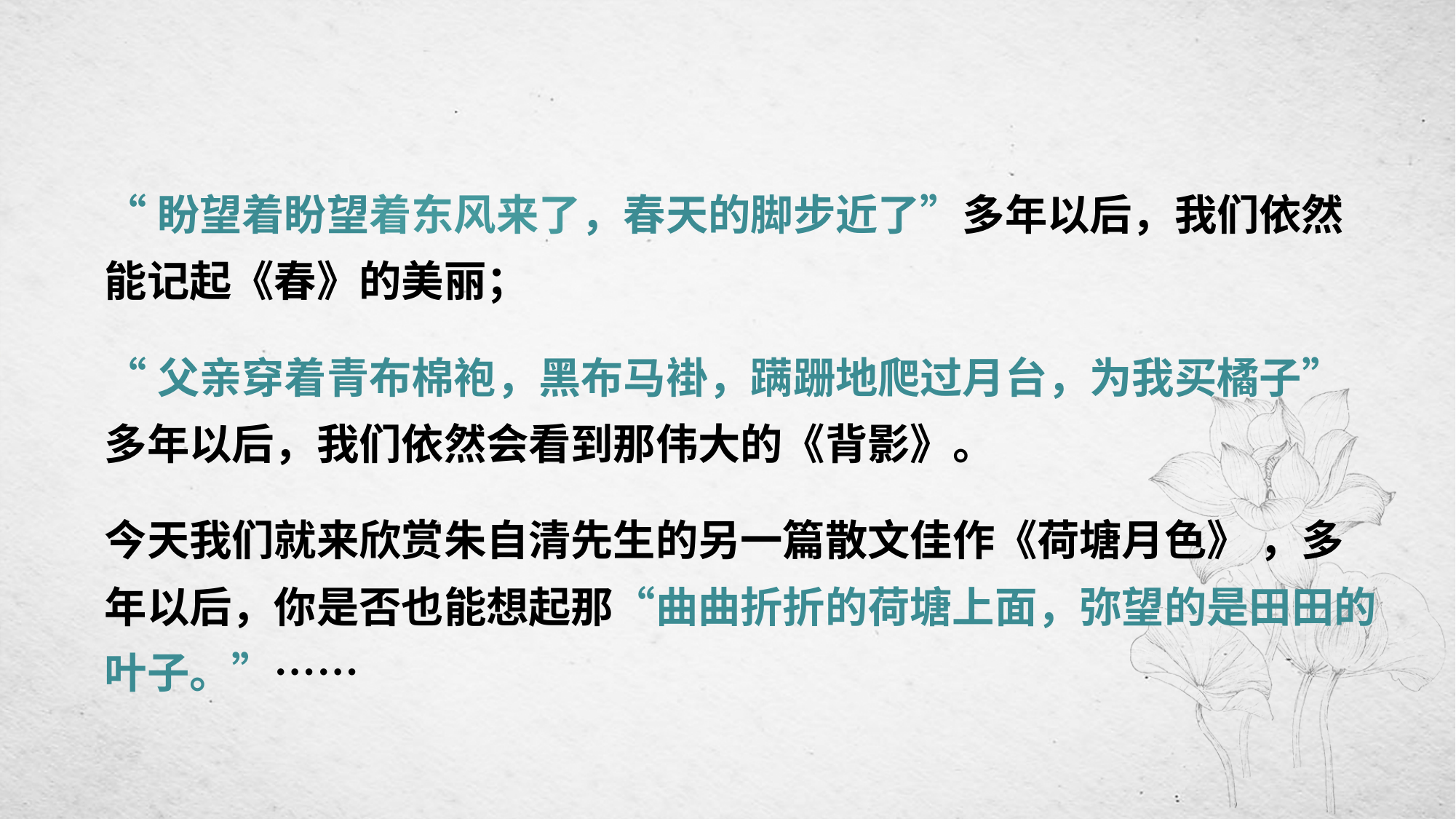

“盼望着盼望着东风来了，春天的脚步近了”多年以后，我们依然能记起《春》的美丽；
“父亲穿着青布棉袍，黑布马褂，蹒跚地爬过月台，为我买橘子”多年以后，我们依然会看到那伟大的《背影》。
今天我们就来欣赏朱自清先生的另一篇散文佳作《荷塘月色》 ，多年以后，你是否也能想起那“曲曲折折的荷塘上面，弥望的是田田的叶子。”……